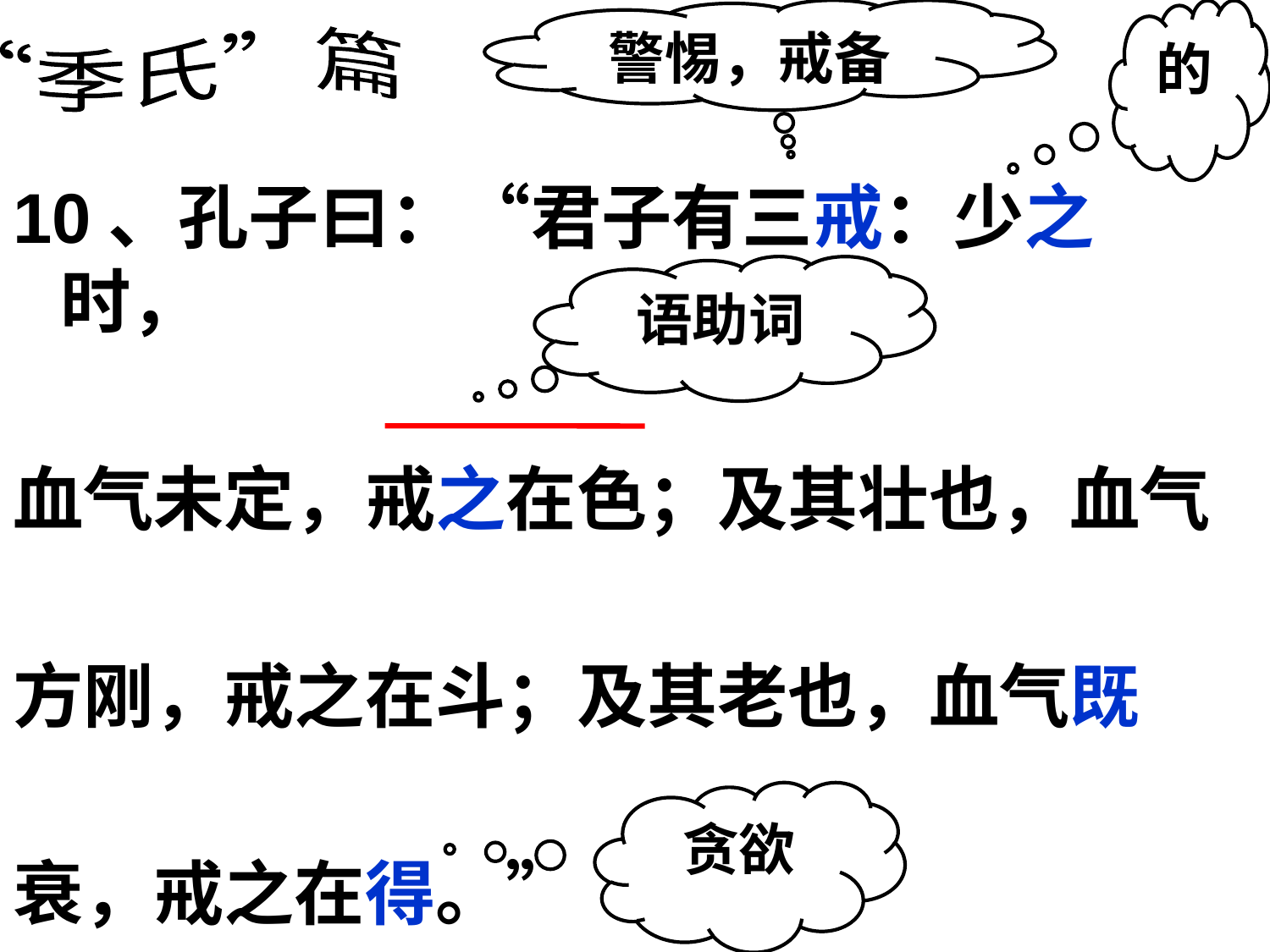

警惕，戒备
的
“季氏”篇
10、孔子曰：“君子有三戒：少之时，

血气未定，戒之在色；及其壮也，血气

方刚，戒之在斗；及其老也，血气既

衰，戒之在得。”
语助词

贪欲